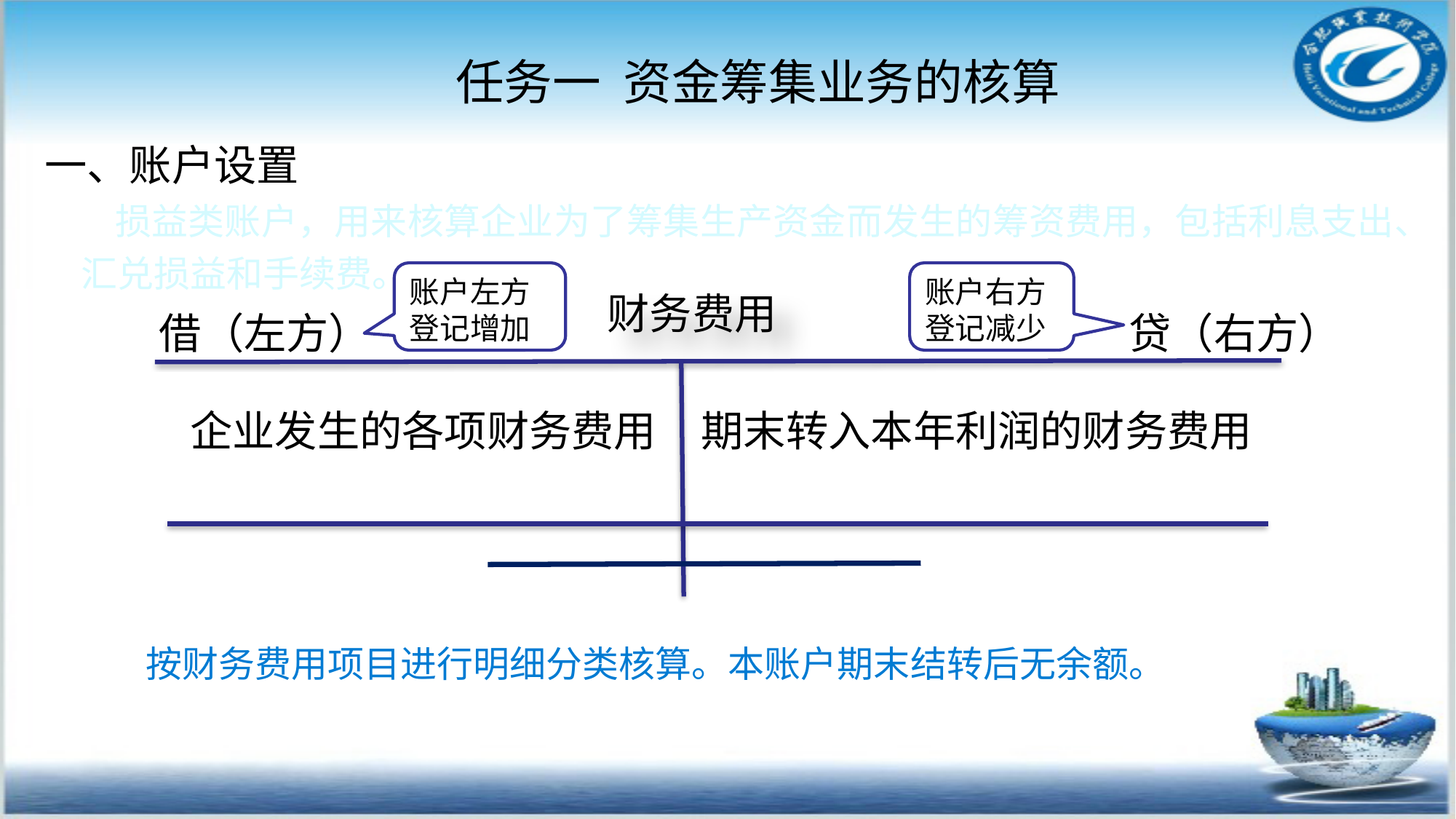

任务一  资金筹集业务的核算
#
一、账户设置
   损益类账户，用来核算企业为了筹集生产资金而发生的筹资费用，包括利息支出、汇兑损益和手续费。
账户左方登记增加
账户右方登记减少
财务费用
借（左方）
贷（右方）
企业发生的各项财务费用
期末转入本年利润的财务费用
按财务费用项目进行明细分类核算。本账户期末结转后无余额。